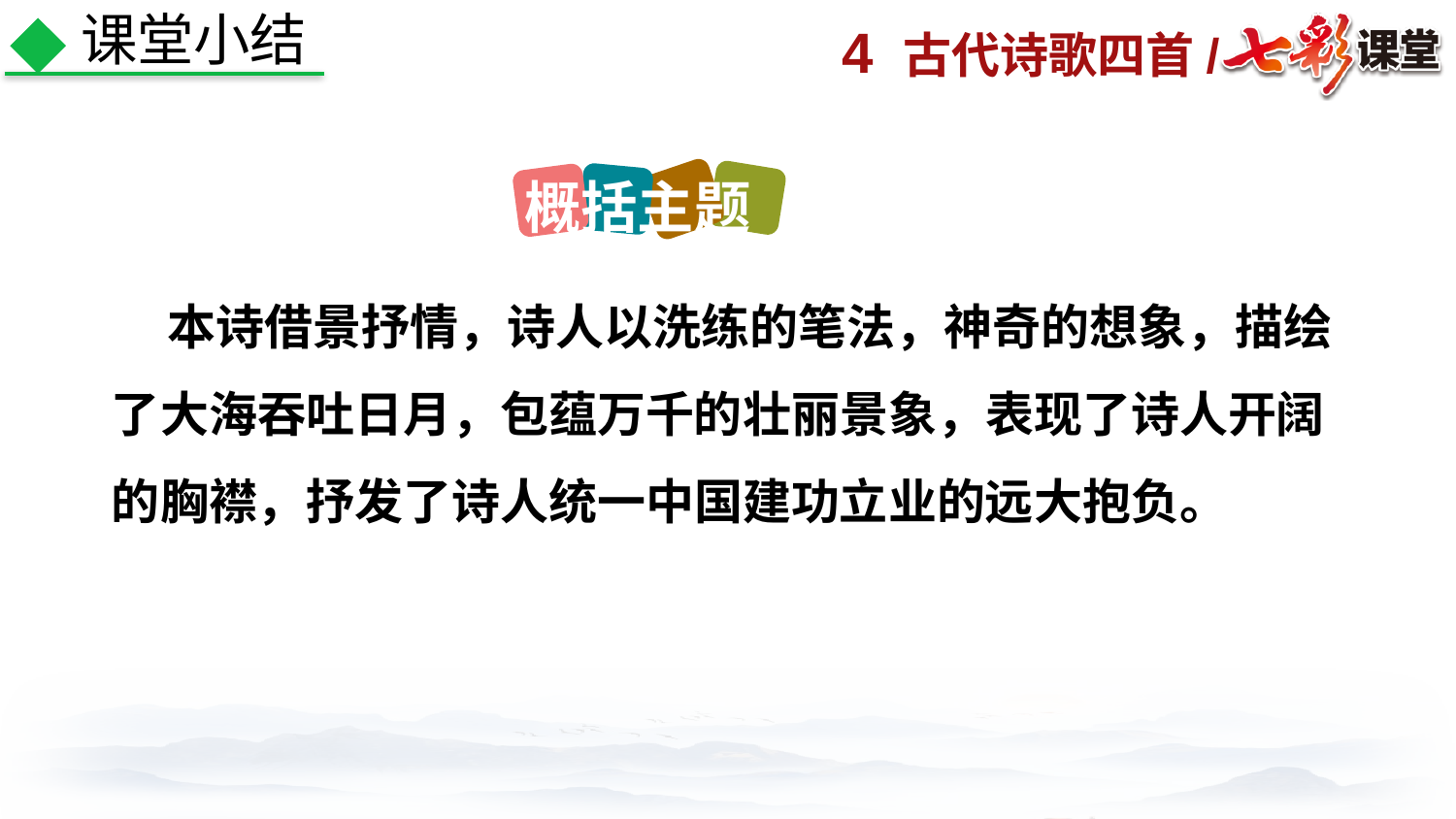

课堂小结

概括主题

    本诗借景抒情，诗人以洗练的笔法，神奇的想象，描绘了大海吞吐日月，包蕴万千的壮丽景象，表现了诗人开阔的胸襟，抒发了诗人统一中国建功立业的远大抱负。